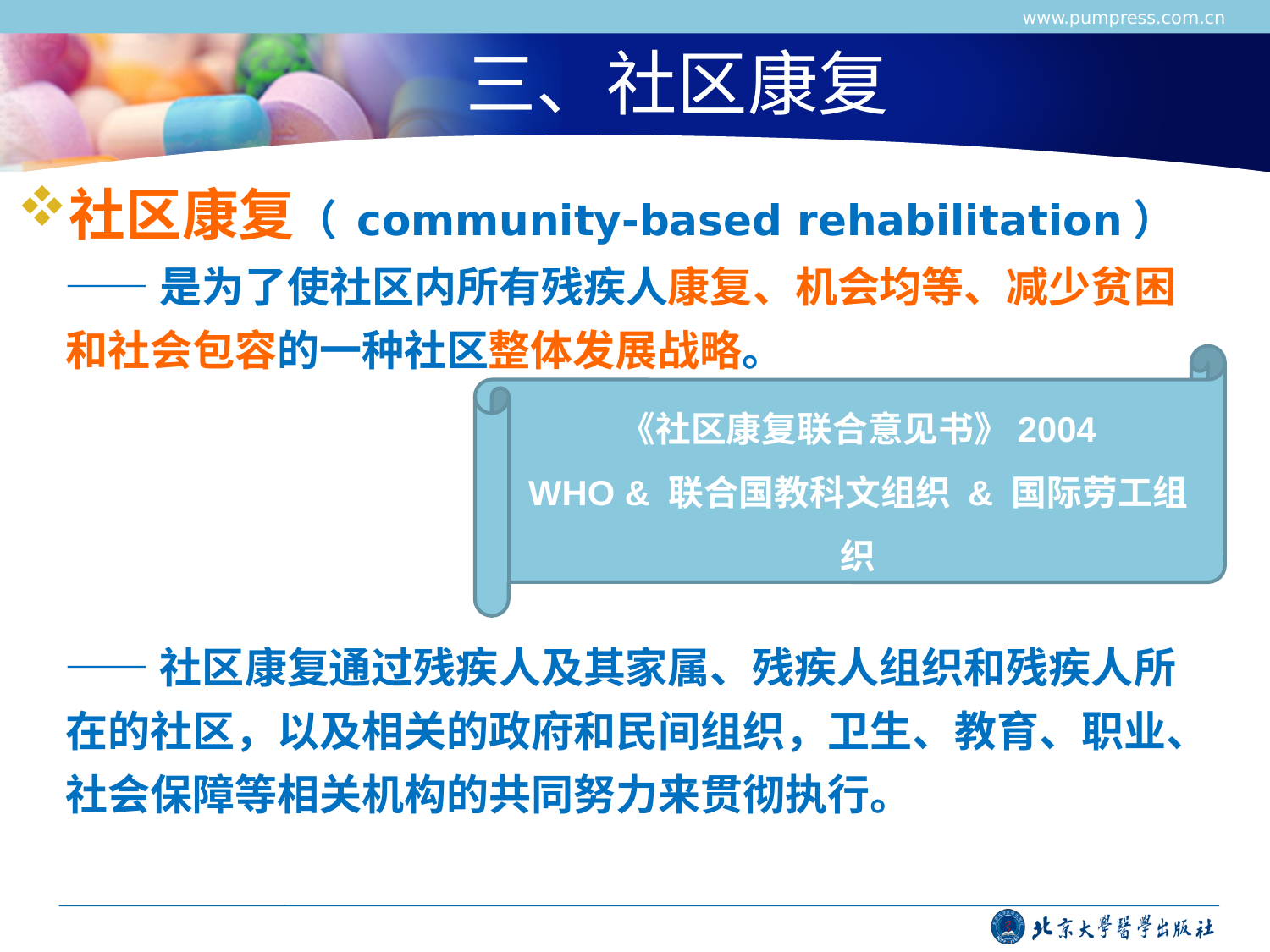

www.pumpress.com.cn
# 三、社区康复
社区康复（ community-based rehabilitation）
     ——是为了使社区内所有残疾人康复、机会均等、减少贫困和社会包容的一种社区整体发展战略。

     ——社区康复通过残疾人及其家属、残疾人组织和残疾人所在的社区，以及相关的政府和民间组织，卫生、教育、职业、社会保障等相关机构的共同努力来贯彻执行。

《社区康复联合意见书》2004
WHO & 联合国教科文组织 & 国际劳工组织